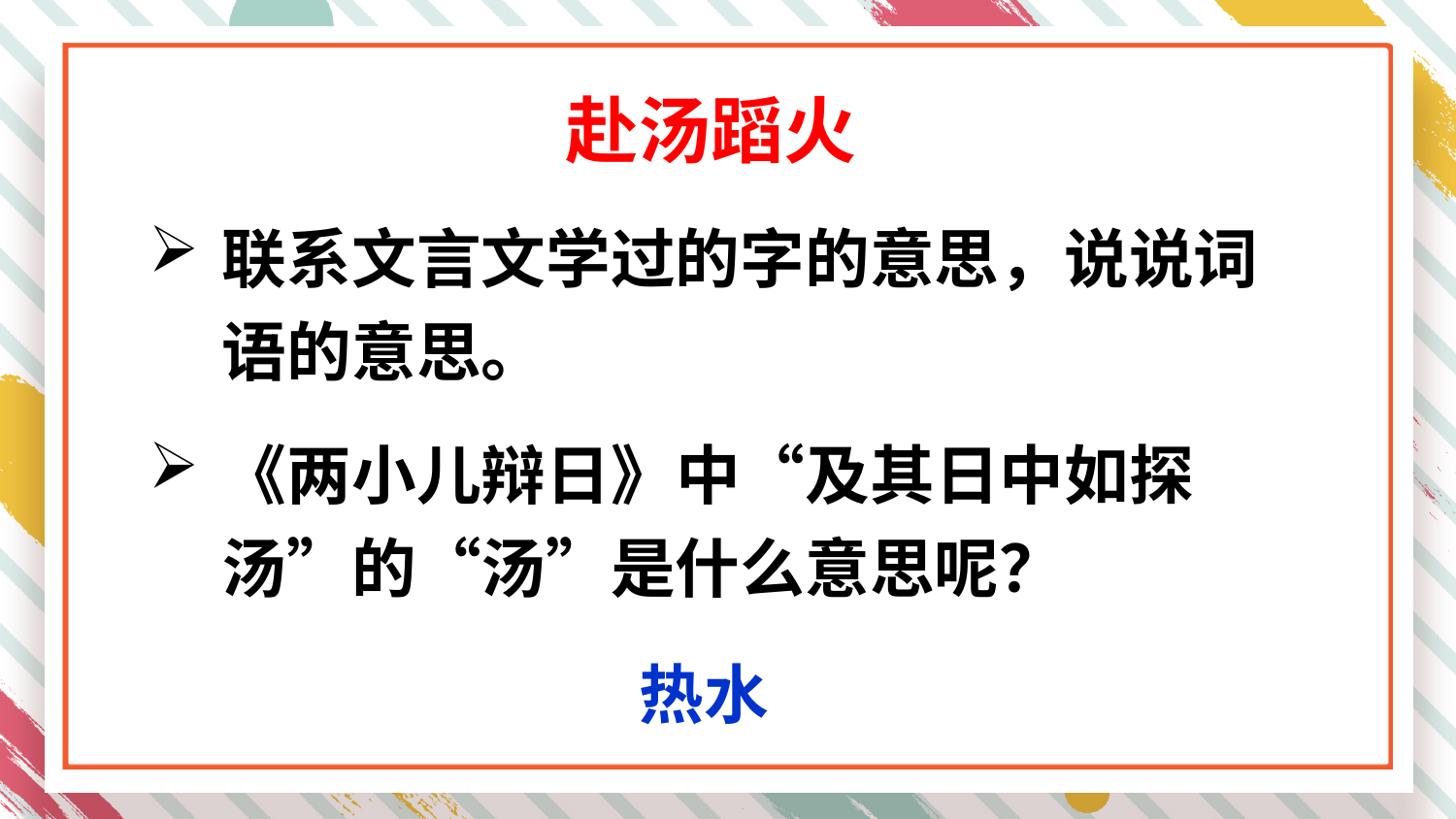

赴汤蹈火
联系文言文学过的字的意思，说说词语的意思。
《两小儿辩日》中“及其日中如探汤”的“汤”是什么意思呢？
热水